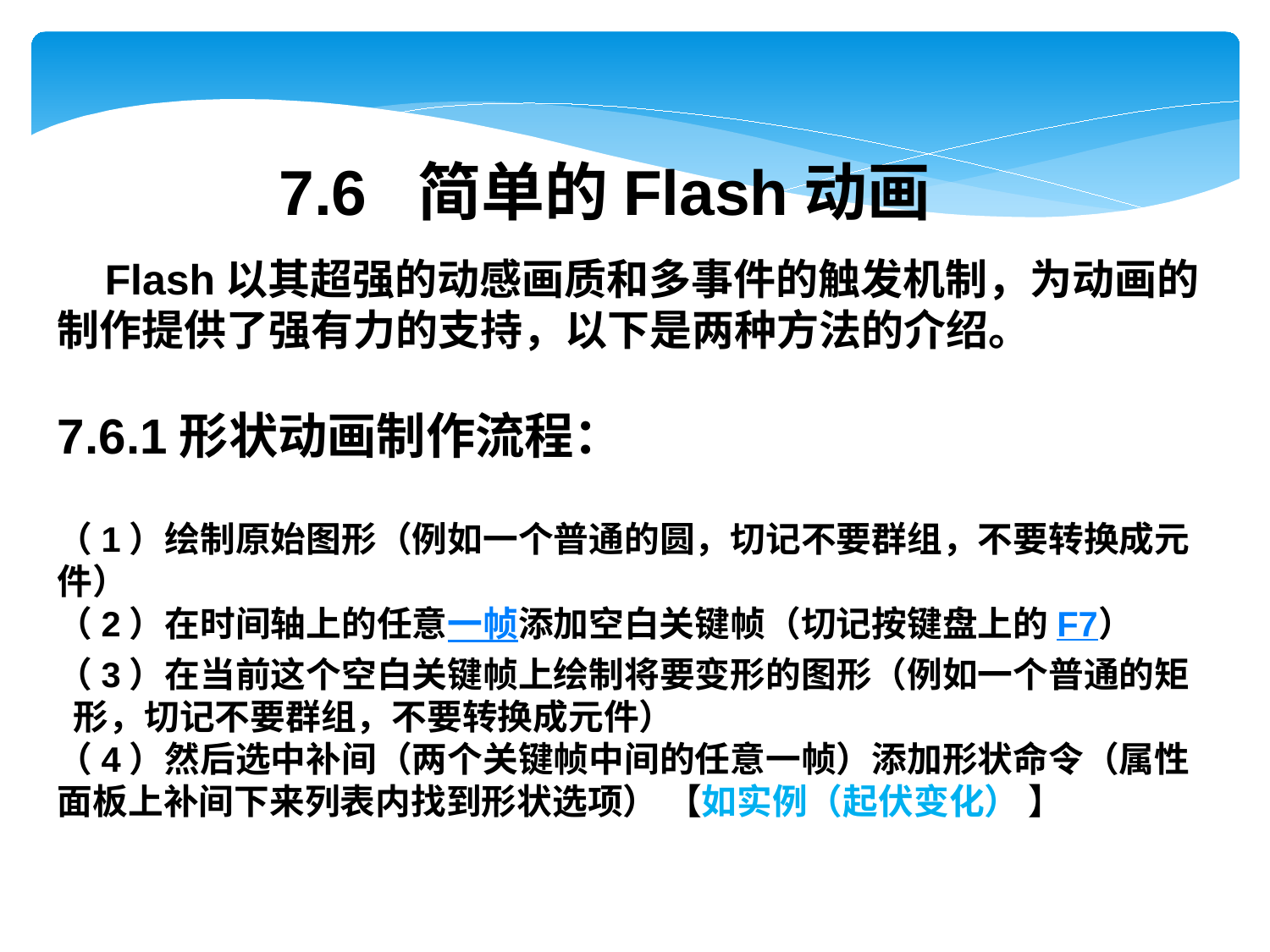

7.6  简单的Flash动画
    Flash以其超强的动感画质和多事件的触发机制，为动画的制作提供了强有力的支持，以下是两种方法的介绍。

7.6.1形状动画制作流程：
（1）绘制原始图形（例如一个普通的圆，切记不要群组，不要转换成元件）
（2）在时间轴上的任意一帧添加空白关键帧（切记按键盘上的F7）
（3）在当前这个空白关键帧上绘制将要变形的图形（例如一个普通的矩    形，切记不要群组，不要转换成元件）
（4）然后选中补间（两个关键帧中间的任意一帧）添加形状命令（属性面板上补间下来列表内找到形状选项） 【如实例（起伏变化） 】